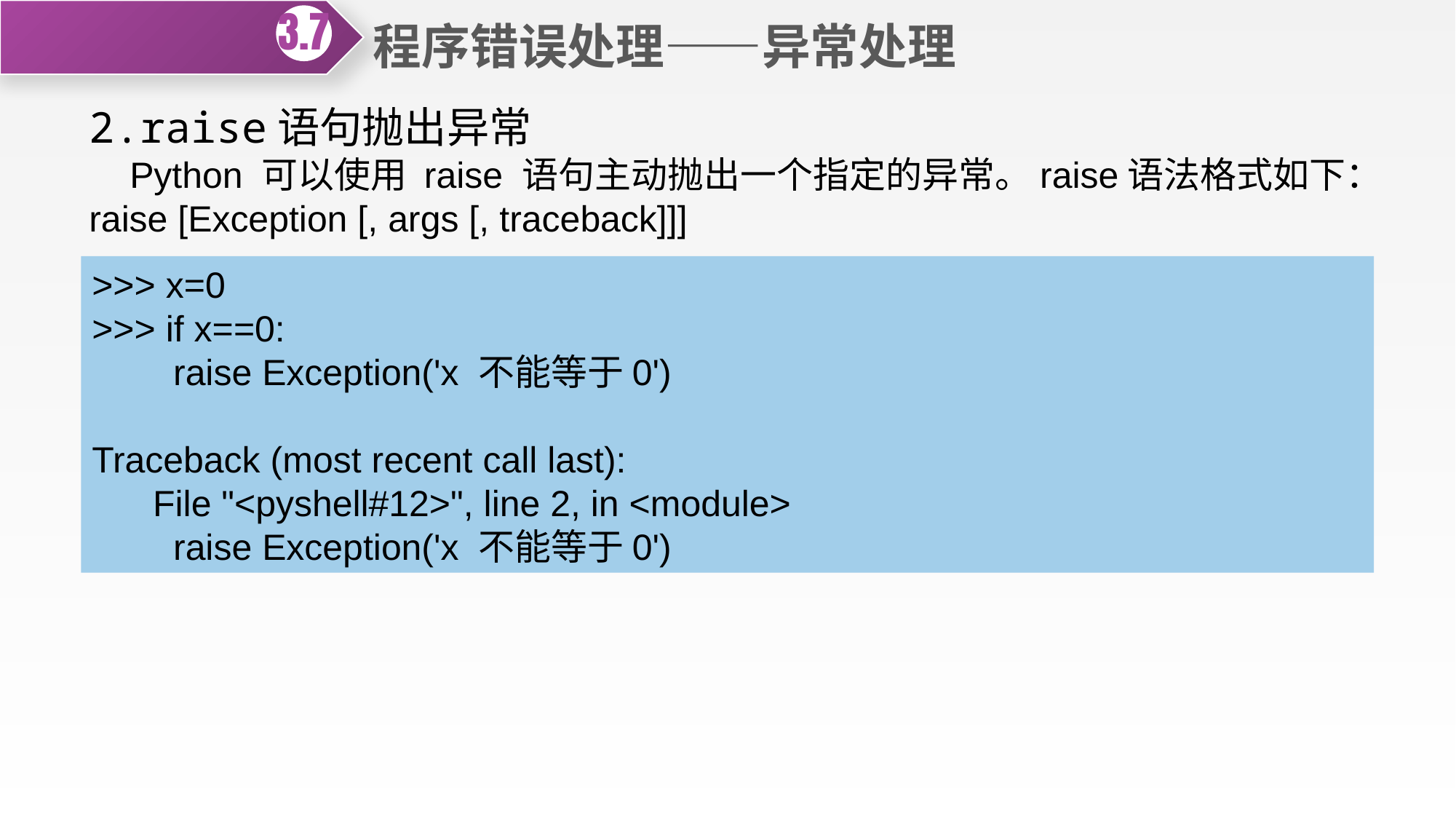

程序错误处理——异常处理

3.7

2.raise语句抛出异常
    Python 可以使用 raise 语句主动抛出一个指定的异常。raise语法格式如下：
raise [Exception [, args [, traceback]]]

>>> x=0
>>> if x==0:
        raise Exception('x 不能等于0')

Traceback (most recent call last):
      File "<pyshell#12>", line 2, in <module>
        raise Exception('x 不能等于0')